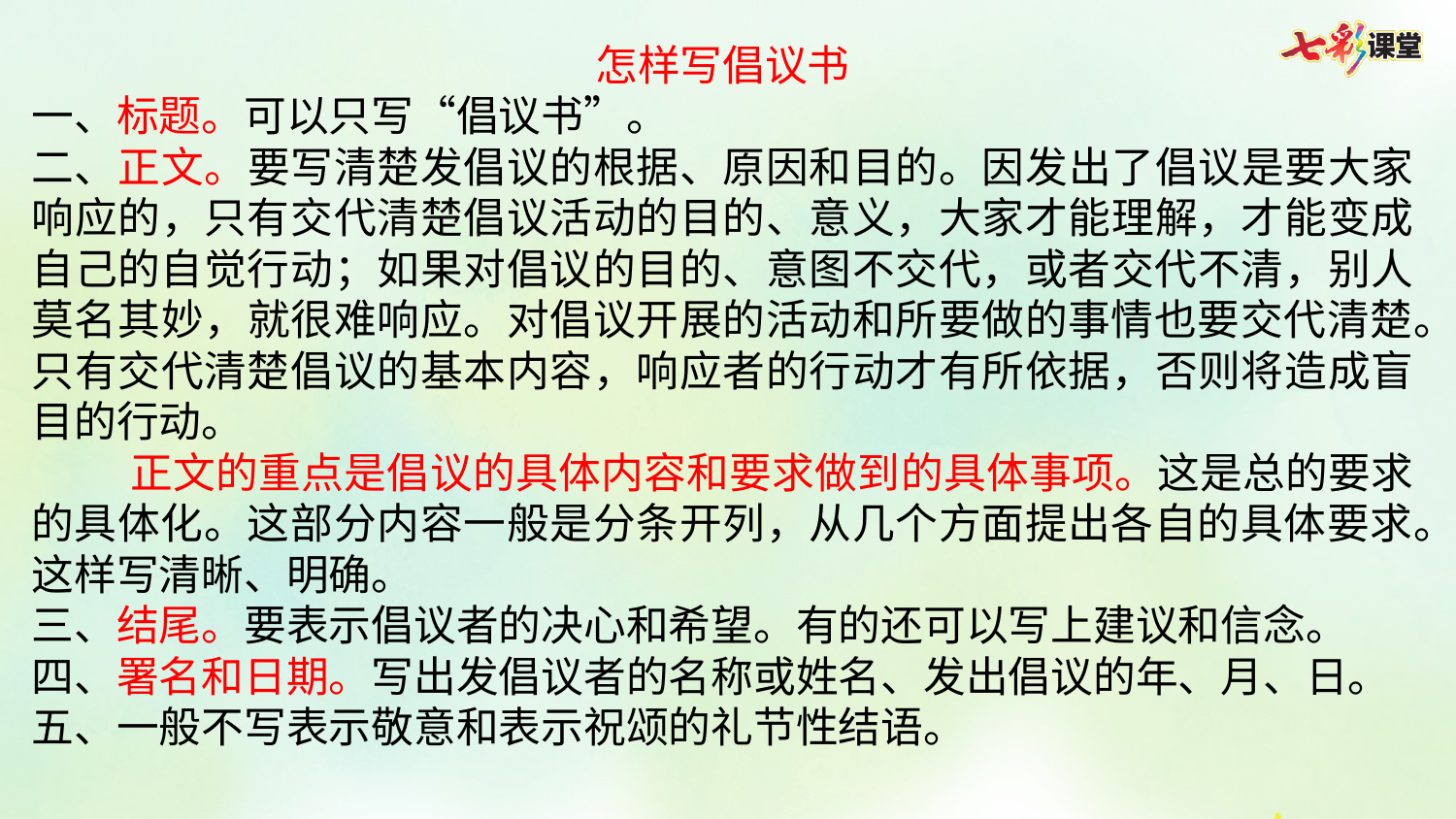

怎样写倡议书
一、标题。可以只写“倡议书”。
二、正文。要写清楚发倡议的根据、原因和目的。因发出了倡议是要大家响应的，只有交代清楚倡议活动的目的、意义，大家才能理解，才能变成自己的自觉行动；如果对倡议的目的、意图不交代，或者交代不清，别人莫名其妙，就很难响应。对倡议开展的活动和所要做的事情也要交代清楚。只有交代清楚倡议的基本内容，响应者的行动才有所依据，否则将造成盲目的行动。
         正文的重点是倡议的具体内容和要求做到的具体事项。这是总的要求的具体化。这部分内容一般是分条开列，从几个方面提出各自的具体要求。这样写清晰、明确。
三、结尾。要表示倡议者的决心和希望。有的还可以写上建议和信念。
四、署名和日期。写出发倡议者的名称或姓名、发出倡议的年、月、日。
五、一般不写表示敬意和表示祝颂的礼节性结语。